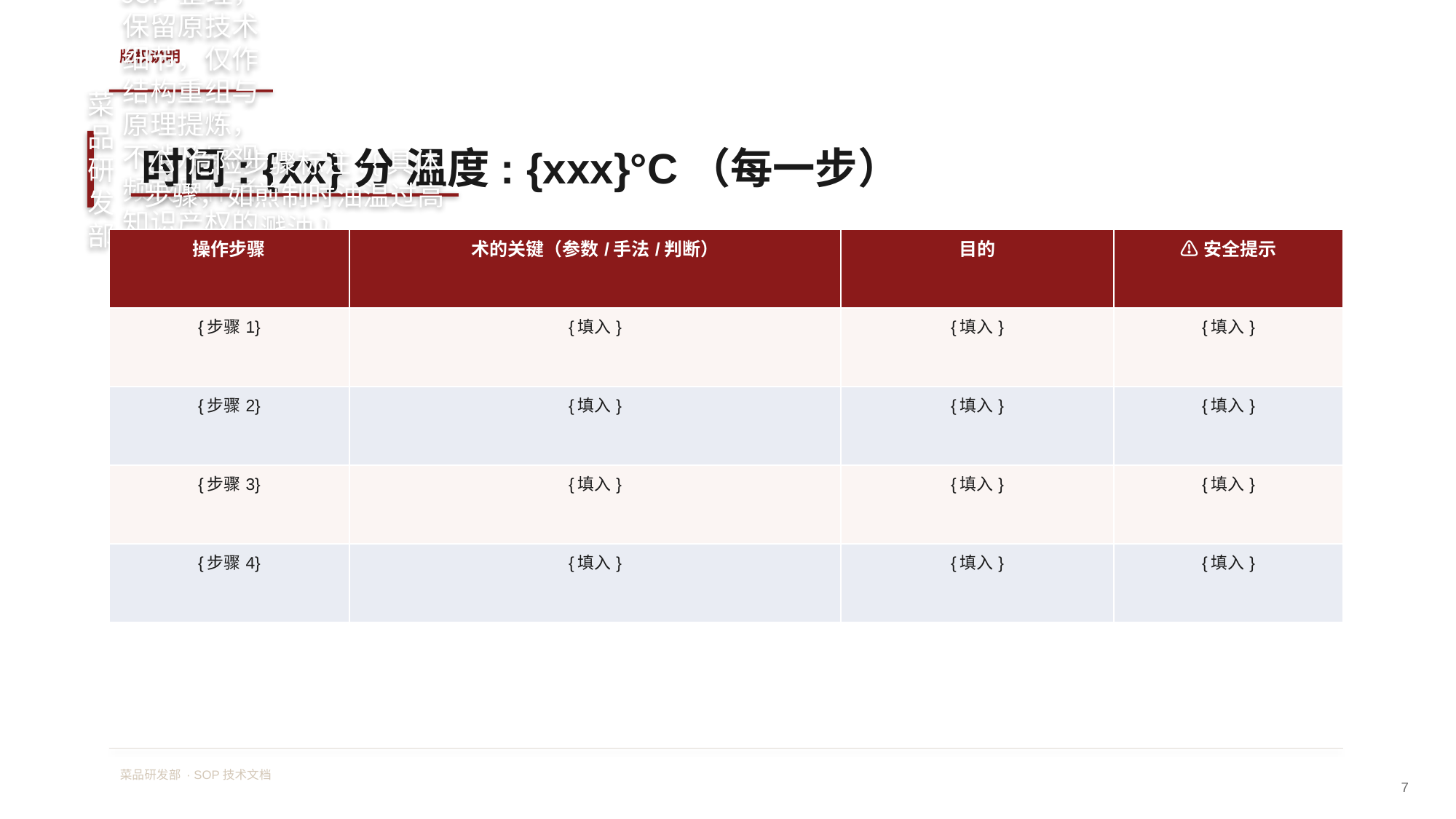

版权说明
本文内容基于上传的 SOP 整理，保留原技术细节，仅作结构重组与原理提炼，不涉及原视频或原作者知识产权的替代使用。
时间: {xx}分 温度: {xxx}°C（每一步）
菜品研发部
⚠ 危险步骤标注: {具体步骤，如煎制时油温过高溅油}
| 操作步骤 | 术的关键（参数/手法/判断） | 目的 | ⚠安全提示 |
| --- | --- | --- | --- |
| {步骤1} | {填入} | {填入} | {填入} |
| {步骤2} | {填入} | {填入} | {填入} |
| {步骤3} | {填入} | {填入} | {填入} |
| {步骤4} | {填入} | {填入} | {填入} |

菜品研发部 · SOP技术文档
7